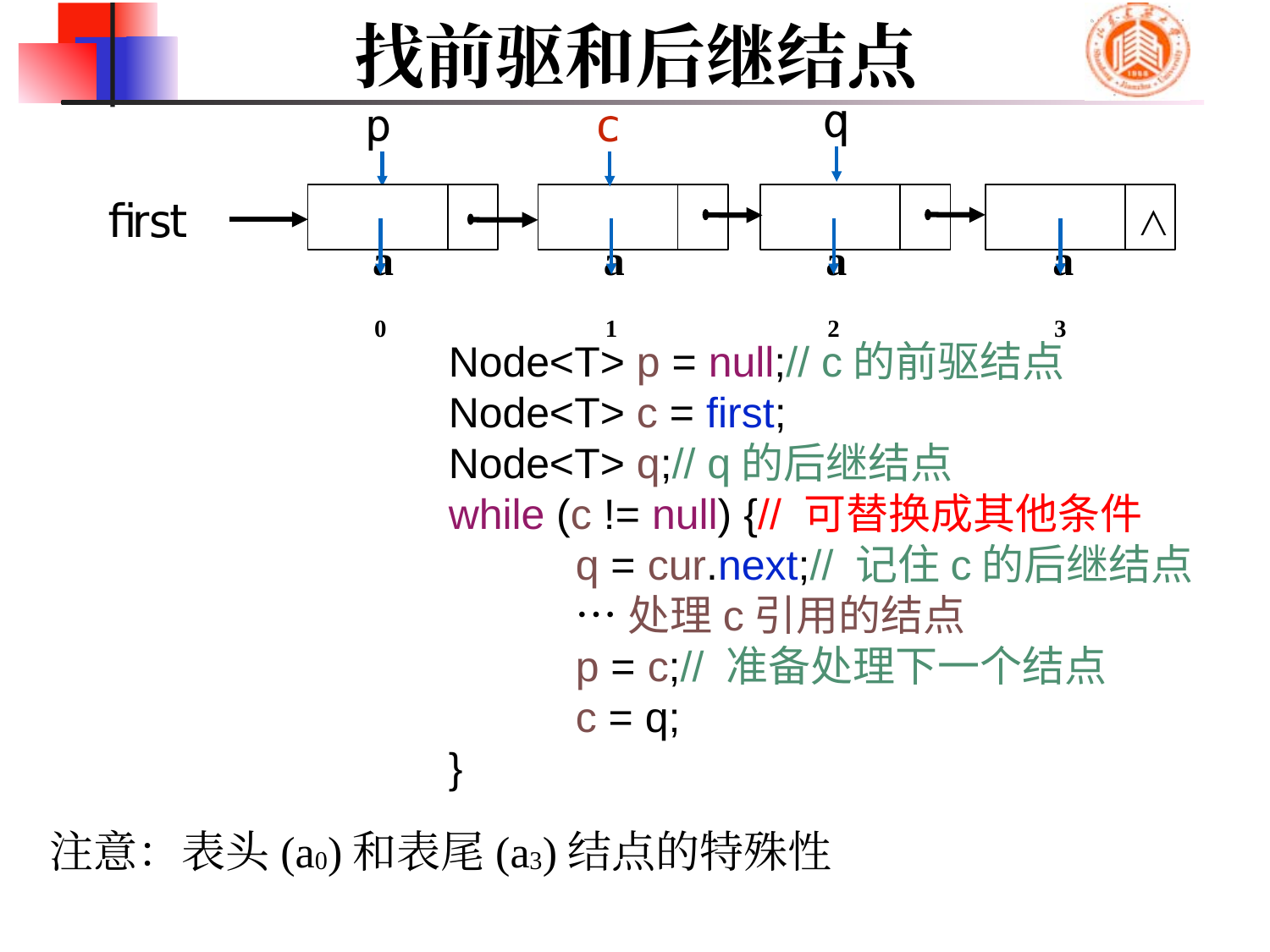

# 找前驱和后继结点
q
p
c

first

a2

a0

a1

a3
∧
		Node<T> p = null;// c的前驱结点
		Node<T> c = first;
		Node<T> q;// q的后继结点
		while (c != null) {// 可替换成其他条件
			q = cur.next;// 记住c的后继结点
			…处理c引用的结点
			p = c;// 准备处理下一个结点
			c = q;
		}
注意：表头(a0)和表尾(a3)结点的特殊性